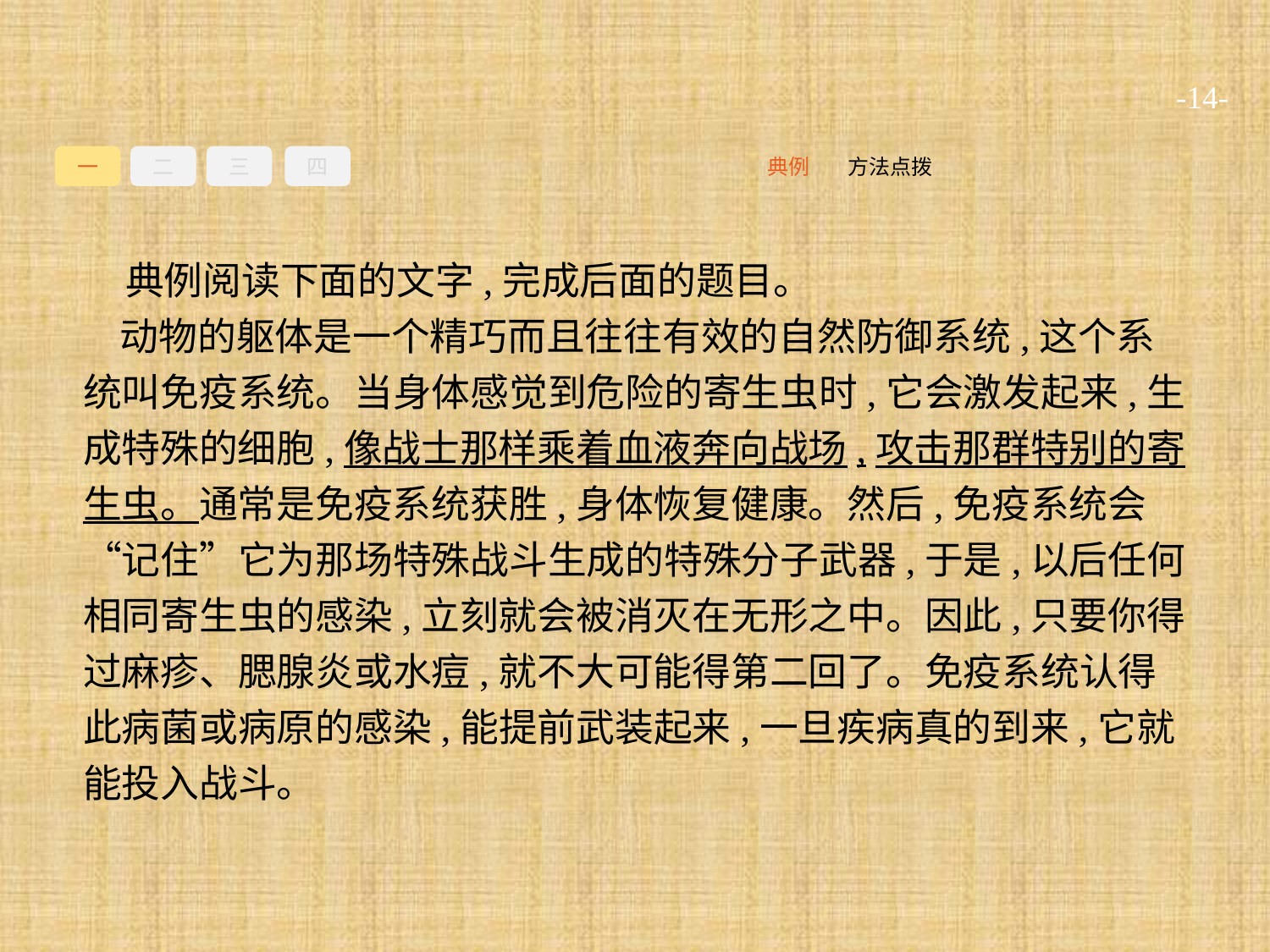

-14-
一
二
三
四
方法点拨
典例
典例阅读下面的文字,完成后面的题目。
动物的躯体是一个精巧而且往往有效的自然防御系统,这个系统叫免疫系统。当身体感觉到危险的寄生虫时,它会激发起来,生成特殊的细胞,像战士那样乘着血液奔向战场,攻击那群特别的寄生虫。通常是免疫系统获胜,身体恢复健康。然后,免疫系统会“记住”它为那场特殊战斗生成的特殊分子武器,于是,以后任何相同寄生虫的感染,立刻就会被消灭在无形之中。因此,只要你得过麻疹、腮腺炎或水痘,就不大可能得第二回了。免疫系统认得此病菌或病原的感染,能提前武装起来,一旦疾病真的到来,它就能投入战斗。